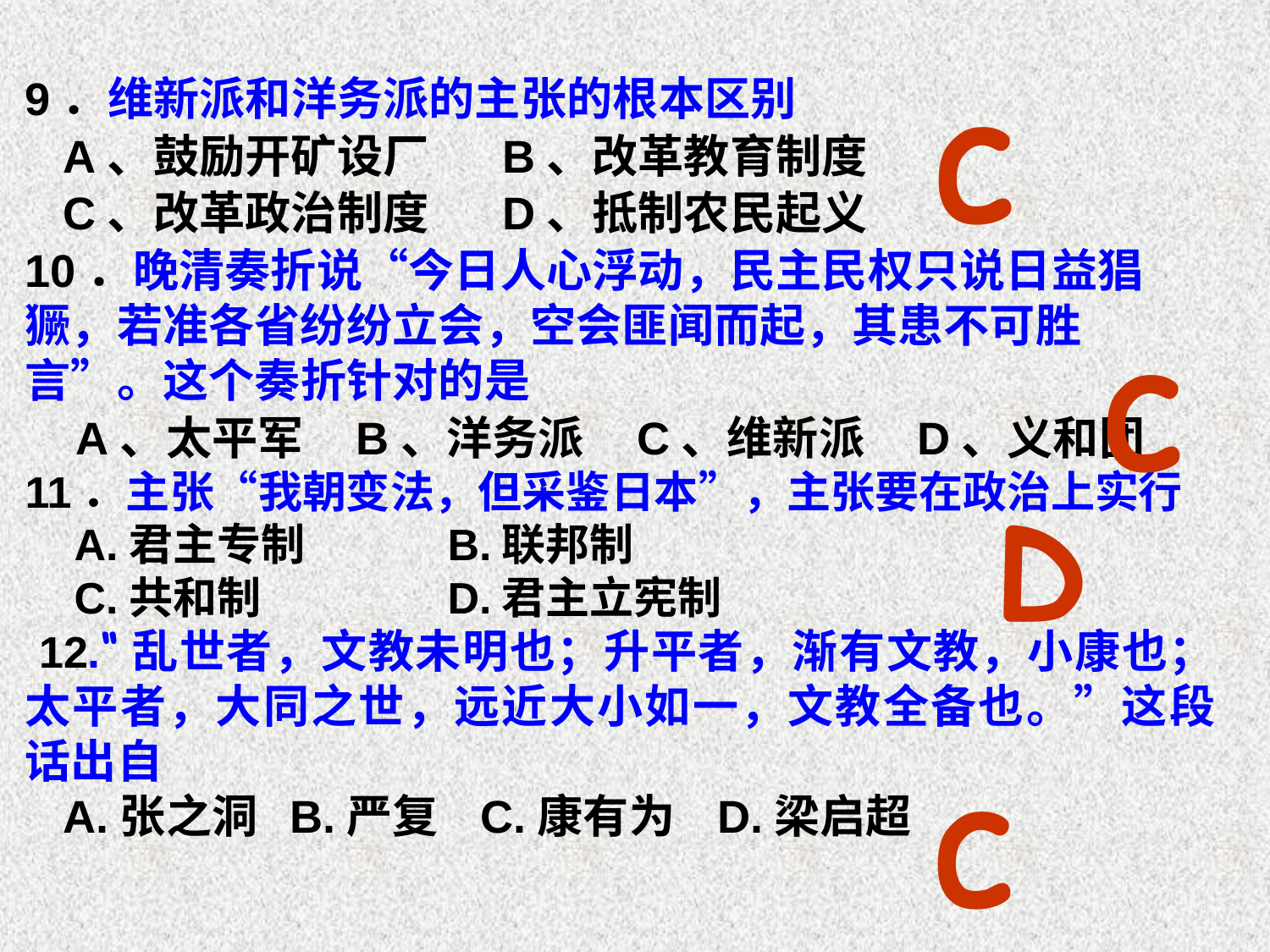

9．维新派和洋务派的主张的根本区别
   A、鼓励开矿设厂      B、改革教育制度
   C、改革政治制度      D、抵制农民起义
10．晚清奏折说“今日人心浮动，民主民权只说日益猖獗，若准各省纷纷立会，空会匪闻而起，其患不可胜言”。这个奏折针对的是
    A、太平军    B、洋务派    C、维新派    D、义和团
11．主张“我朝变法，但采鉴日本”，主张要在政治上实行
    A.君主专制　　　B.联邦制
    C.共和制　　　　D.君主立宪制
 12.“乱世者，文教未明也；升平者，渐有文教，小康也；太平者，大同之世，远近大小如一，文教全备也。”这段话出自
   A.张之洞  B.严复   C.康有为   D.梁启超
C
C
D
C